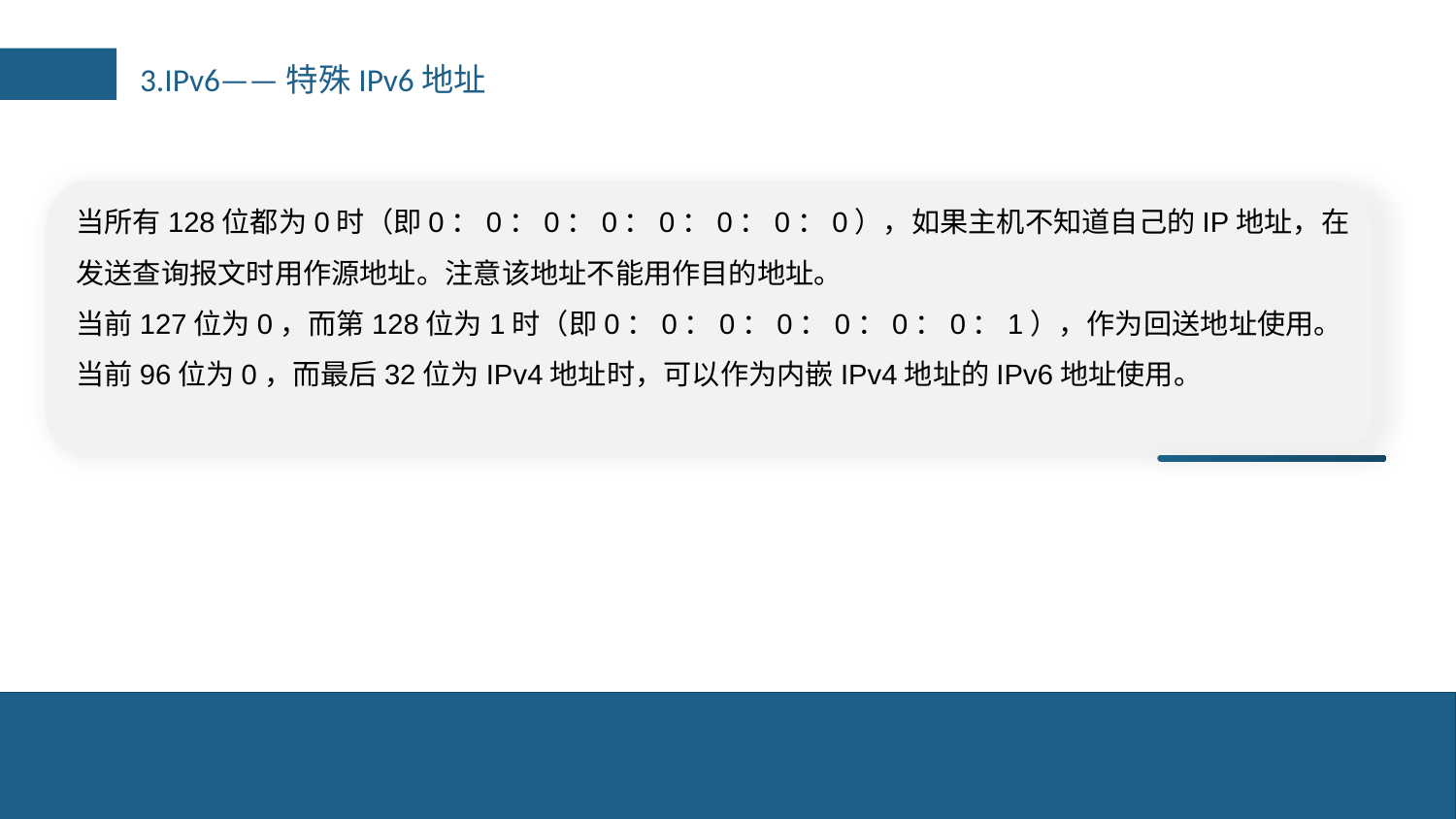

3.IPv6——特殊IPv6地址

当所有128位都为0时（即0：0：0：0：0：0：0：0），如果主机不知道自己的IP地址，在发送查询报文时用作源地址。注意该地址不能用作目的地址。
当前127位为0，而第128位为1时（即0：0：0：0：0：0：0：1），作为回送地址使用。
当前96位为0，而最后32位为IPv4地址时，可以作为内嵌IPv4地址的IPv6地址使用。